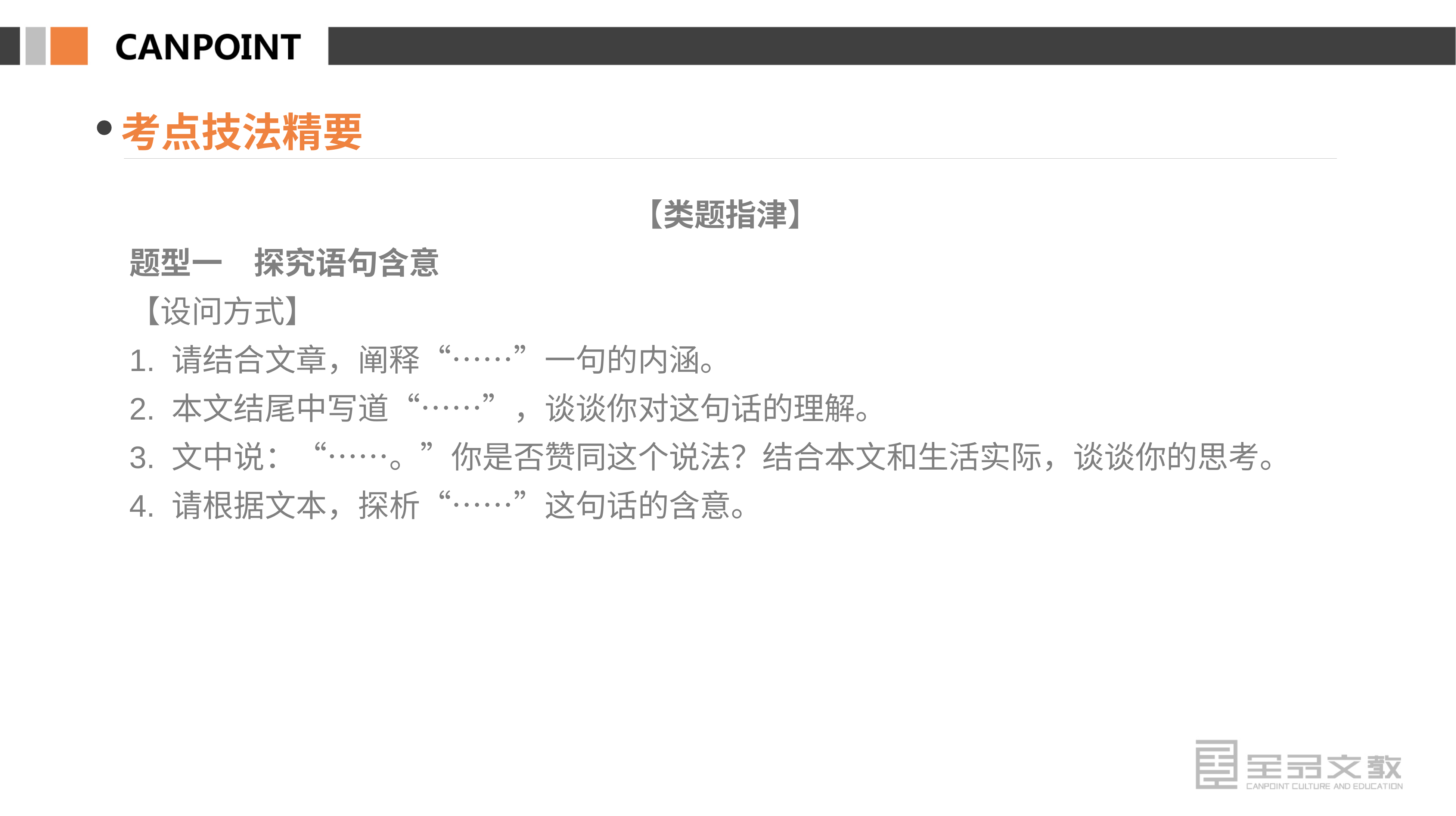

考点技法精要

【类题指津】
题型一　探究语句含意
【设问方式】
1. 请结合文章，阐释“……”一句的内涵。
2. 本文结尾中写道“……”，谈谈你对这句话的理解。
3. 文中说：“……。”你是否赞同这个说法？结合本文和生活实际，谈谈你的思考。
4. 请根据文本，探析“……”这句话的含意。